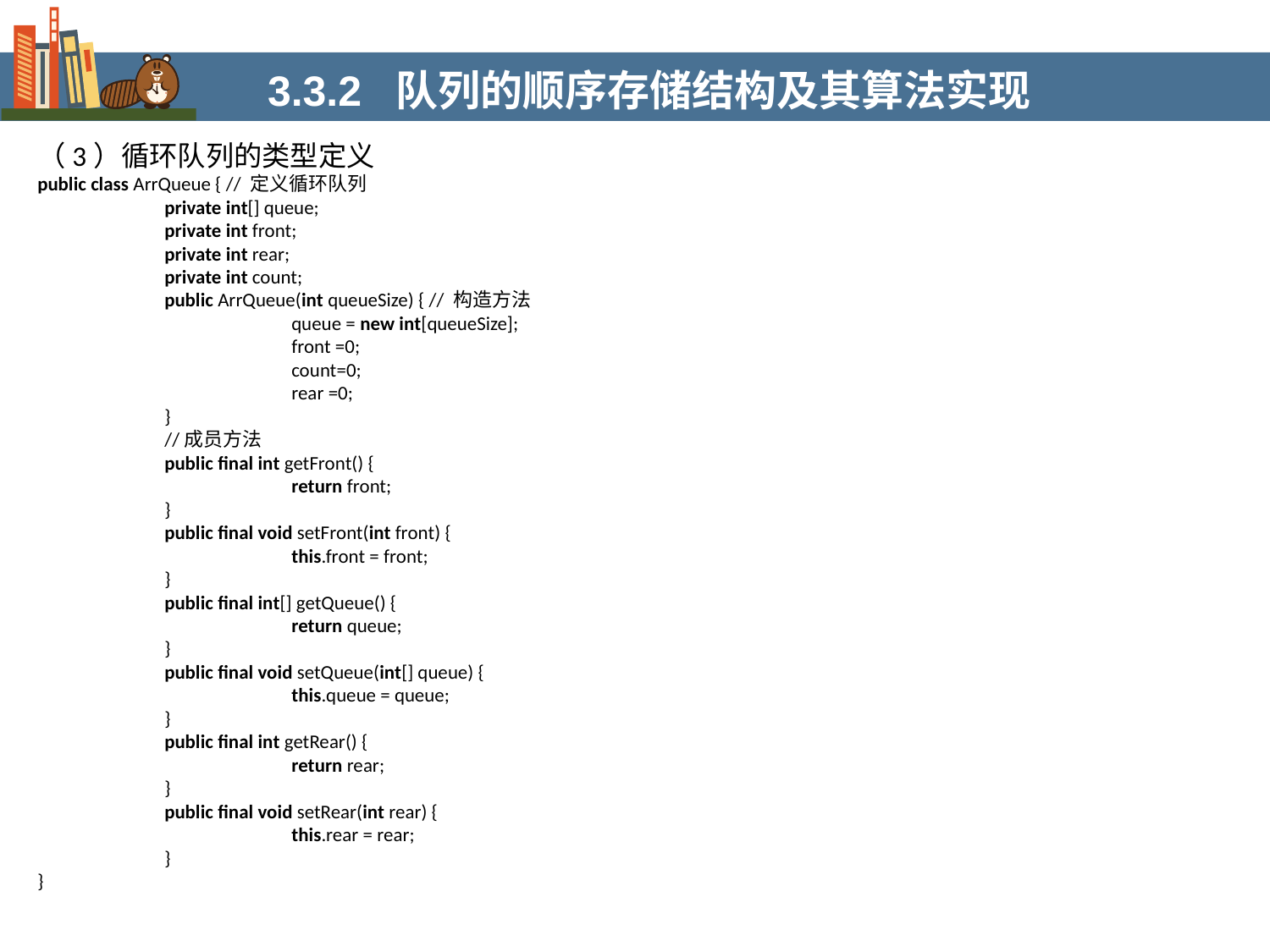

3.3.2  队列的顺序存储结构及其算法实现
（3）循环队列的类型定义
public class ArrQueue { // 定义循环队列
	private int[] queue;
	private int front;
	private int rear;
	private int count;
	public ArrQueue(int queueSize) { // 构造方法
		queue = new int[queueSize];
		front =0;
		count=0;
		rear =0;
	}
	//成员方法
	public final int getFront() {
		return front;
	}
	public final void setFront(int front) {
		this.front = front;
	}
	public final int[] getQueue() {
		return queue;
	}
	public final void setQueue(int[] queue) {
		this.queue = queue;
	}
	public final int getRear() {
		return rear;
	}
	public final void setRear(int rear) {
		this.rear = rear;
	}
}